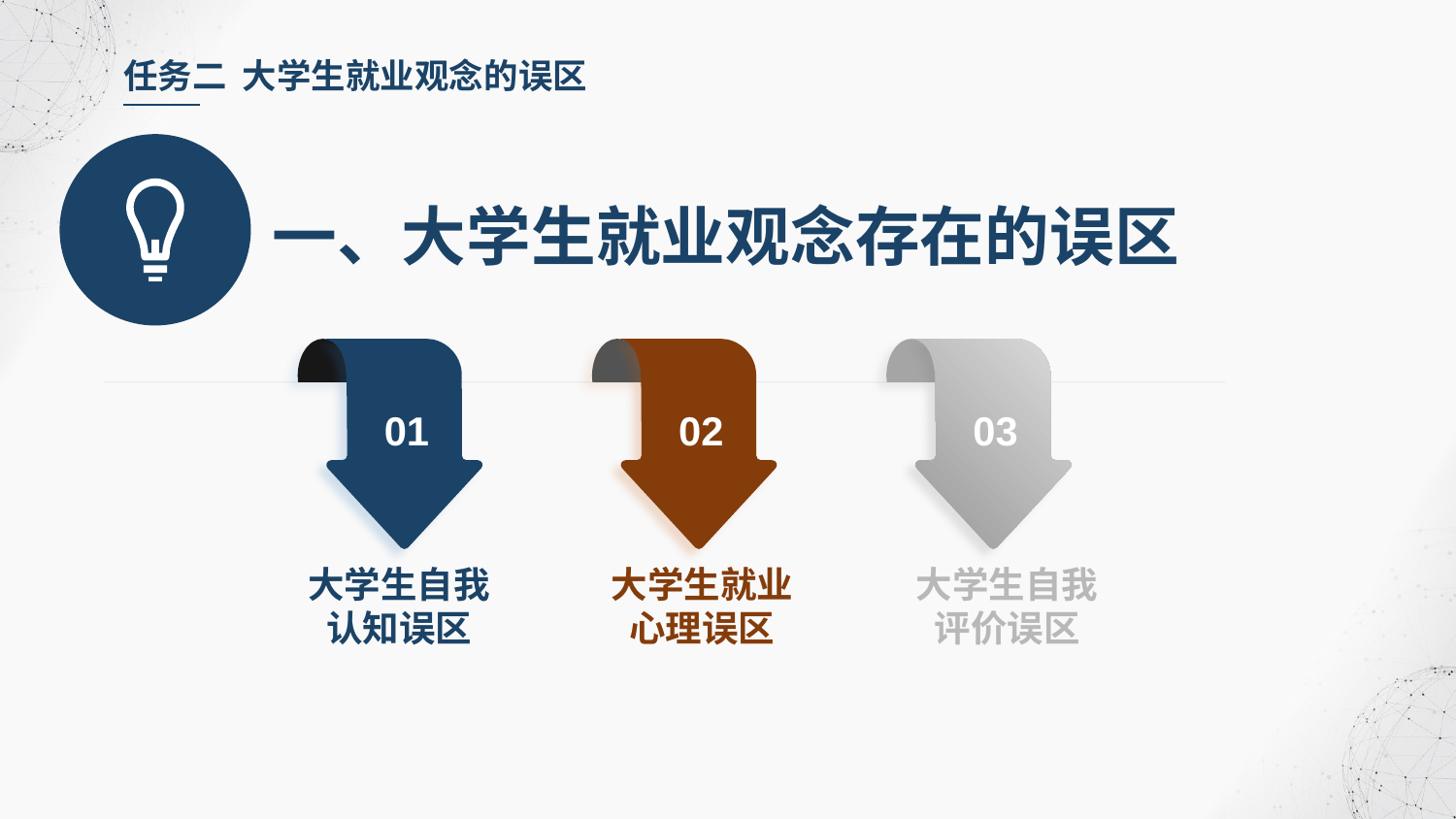

任务二  大学生就业观念的误区

一、大学生就业观念存在的误区
01
02
03

大学生自我评价误区
大学生自我认知误区
大学生就业心理误区